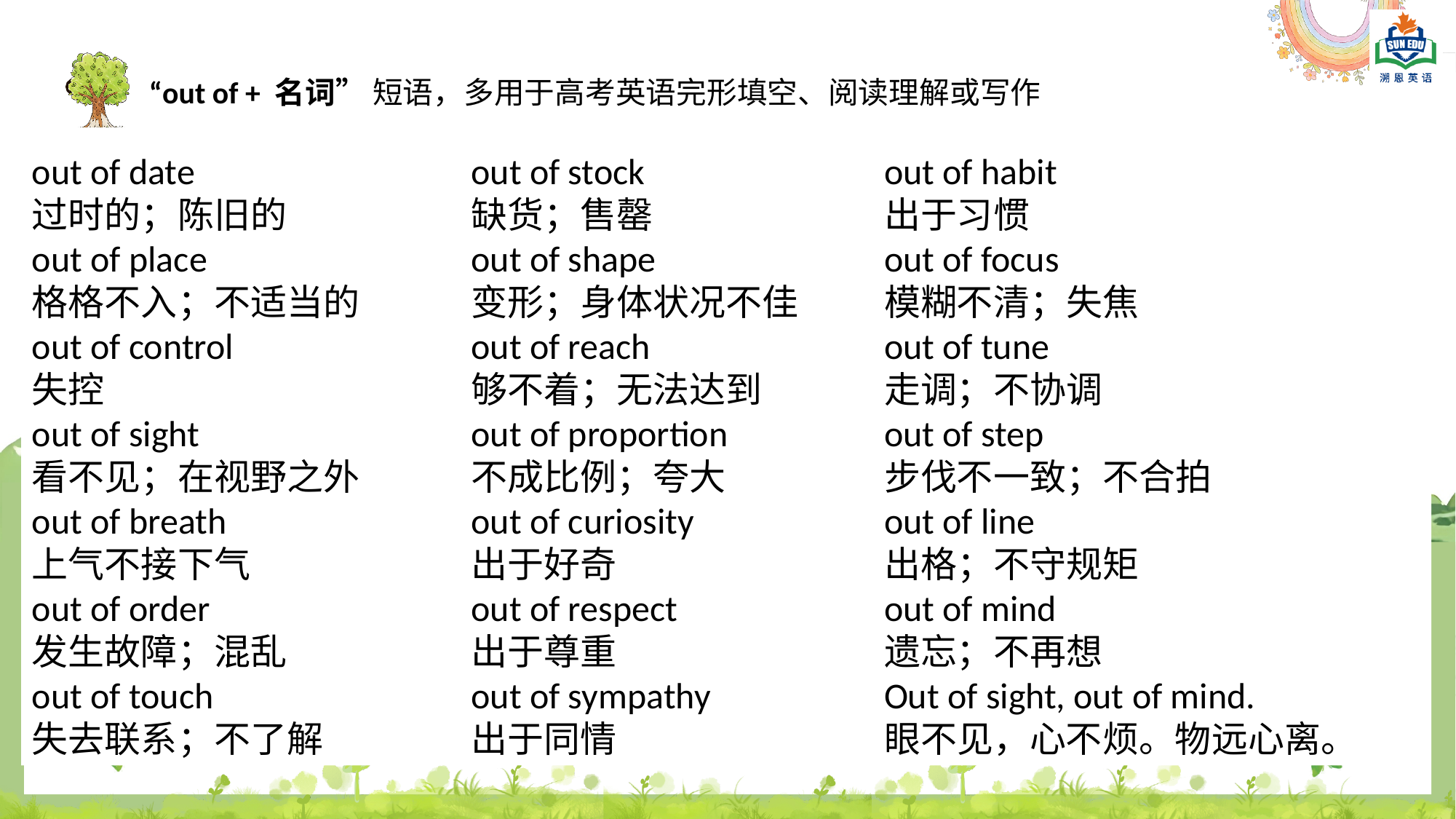

“out of + 名词” 短语，多用于高考英语完形填空、阅读理解或写作
out of habit
出于习惯
out of focus
模糊不清；失焦
out of tune
走调；不协调
out of step
步伐不一致；不合拍
out of line
出格；不守规矩
out of mind
遗忘；不再想
Out of sight, out of mind.
眼不见，心不烦。物远心离。
out of date
过时的；陈旧的
out of place
格格不入；不适当的
out of control
失控
out of sight
看不见；在视野之外
out of breath
上气不接下气
out of order
发生故障；混乱
out of touch
失去联系；不了解
out of stock
缺货；售罄
out of shape
变形；身体状况不佳
out of reach
够不着；无法达到
out of proportion
不成比例；夸大
out of curiosity
出于好奇
out of respect
出于尊重
out of sympathy
出于同情